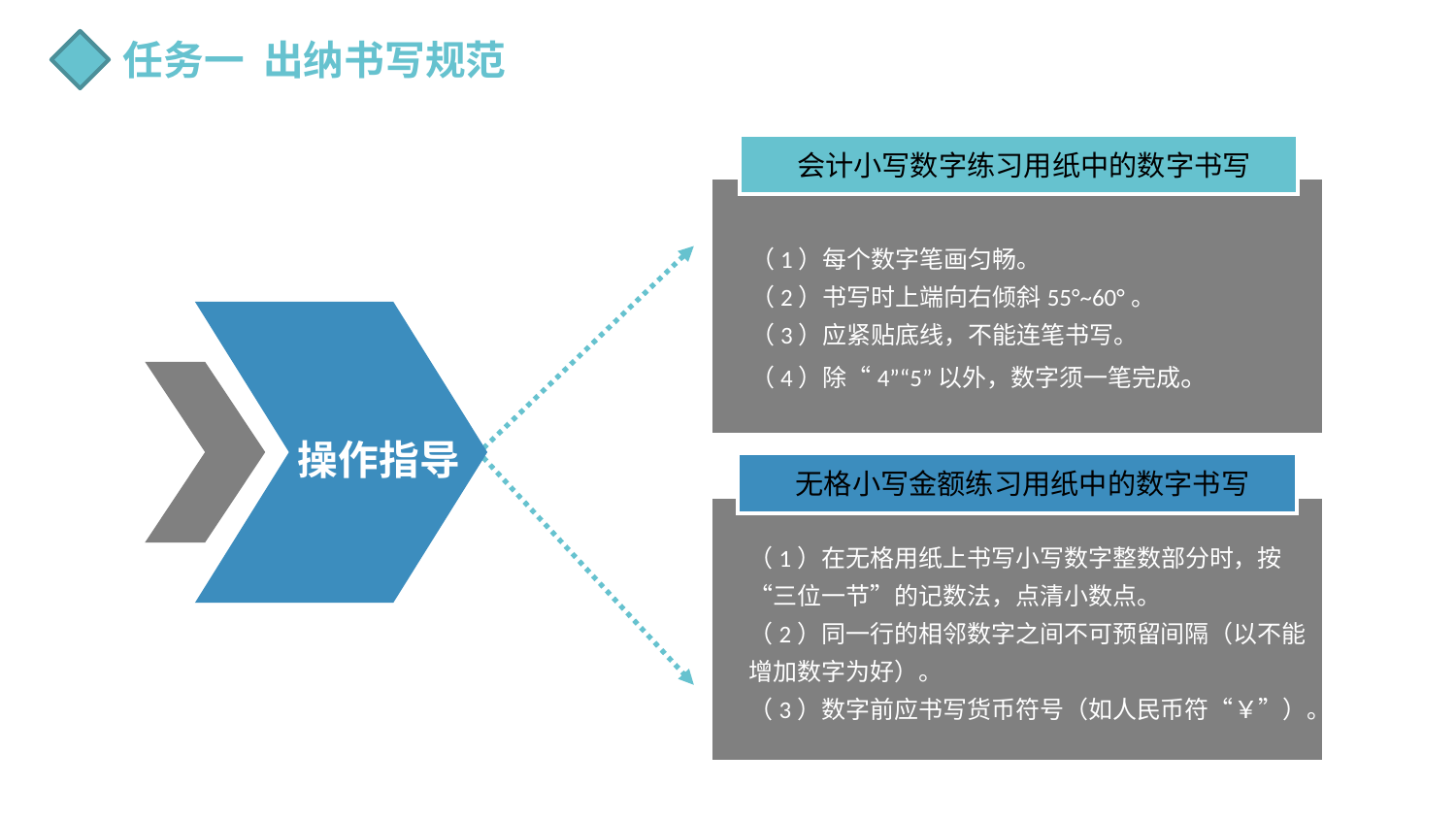

任务一  出纳书写规范

会计小写数字练习用纸中的数字书写

（1）每个数字笔画匀畅。
（2）书写时上端向右倾斜55°~60°。
（3）应紧贴底线，不能连笔书写。
（4）除“4”“5”以外，数字须一笔完成。

操作指导

无格小写金额练习用纸中的数字书写

（1）在无格用纸上书写小写数字整数部分时，按“三位一节”的记数法，点清小数点。
（2）同一行的相邻数字之间不可预留间隔（以不能增加数字为好）。
（3）数字前应书写货币符号（如人民币符“￥”）。